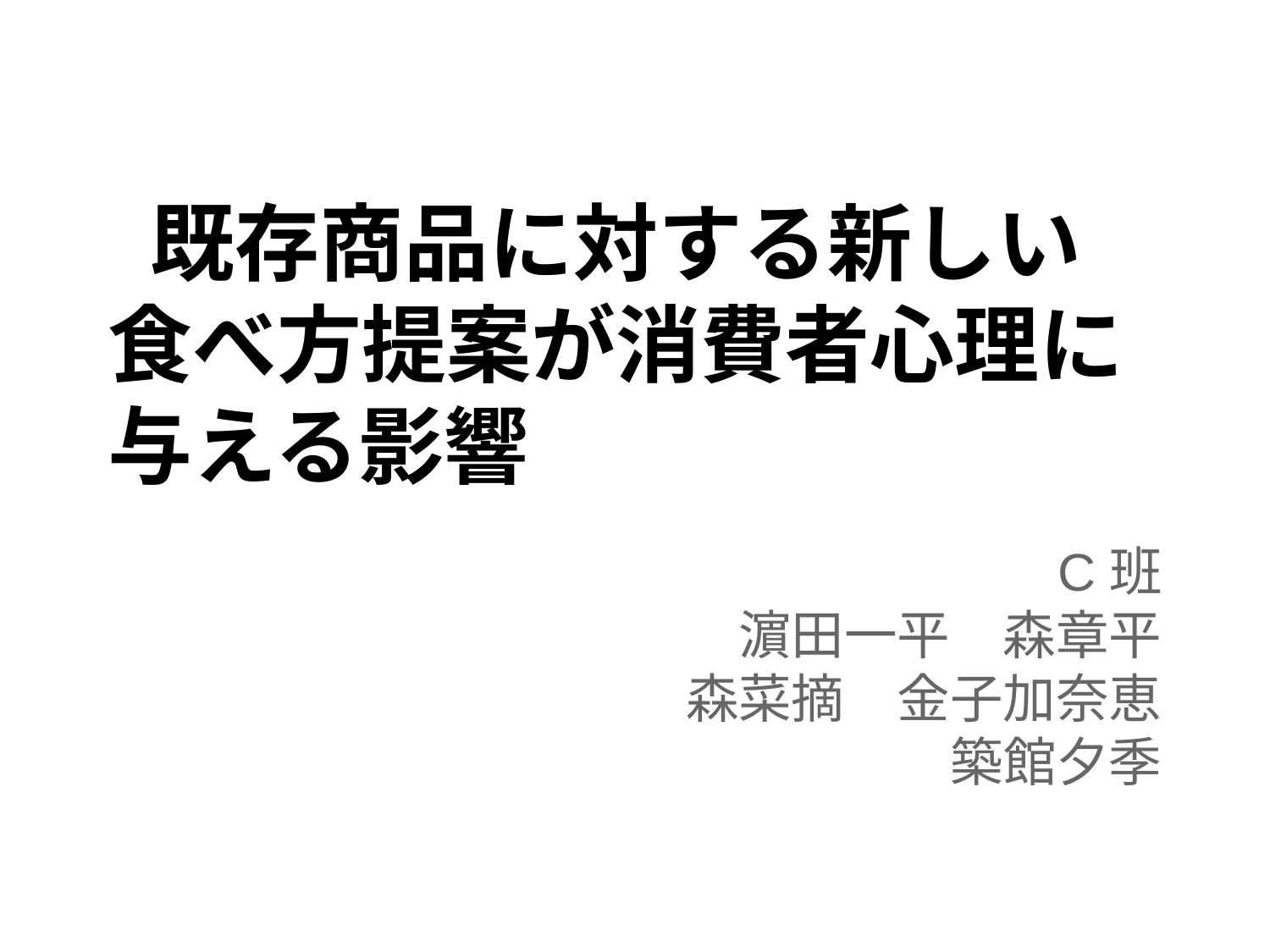

# 既存商品に対する新しい食べ方提案が消費者心理に与える影響
　C班
濵田一平　森章平
森菜摘　金子加奈恵
築館夕季